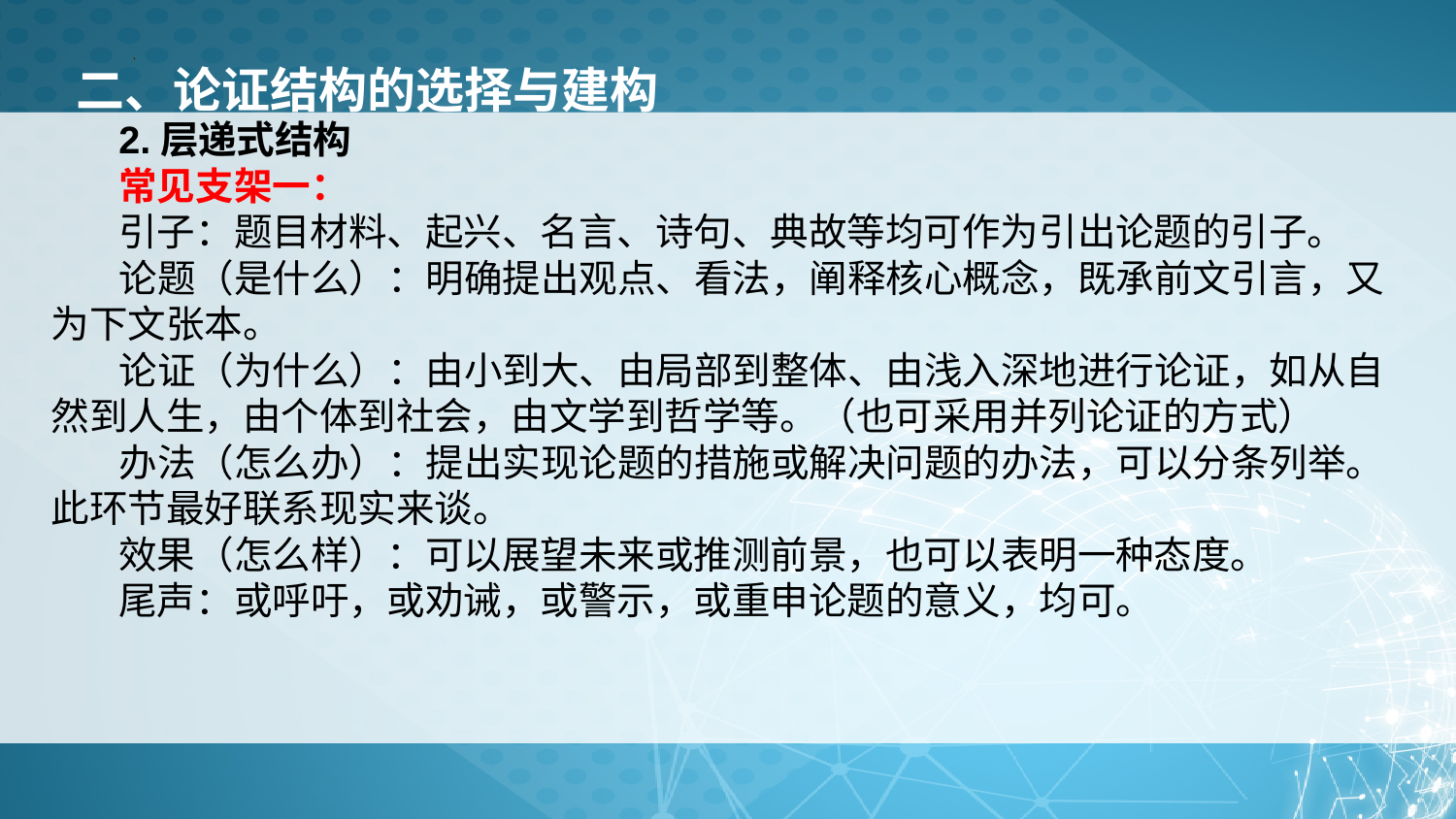

二、论证结构的选择与建构
2.层递式结构
常见支架一：
引子：题目材料、起兴、名言、诗句、典故等均可作为引出论题的引子。
论题（是什么）：明确提出观点、看法，阐释核心概念，既承前文引言，又为下文张本。
论证（为什么）：由小到大、由局部到整体、由浅入深地进行论证，如从自然到人生，由个体到社会，由文学到哲学等。（也可采用并列论证的方式）
办法（怎么办）：提出实现论题的措施或解决问题的办法，可以分条列举。此环节最好联系现实来谈。
效果（怎么样）：可以展望未来或推测前景，也可以表明一种态度。
尾声：或呼吁，或劝诫，或警示，或重申论题的意义，均可。